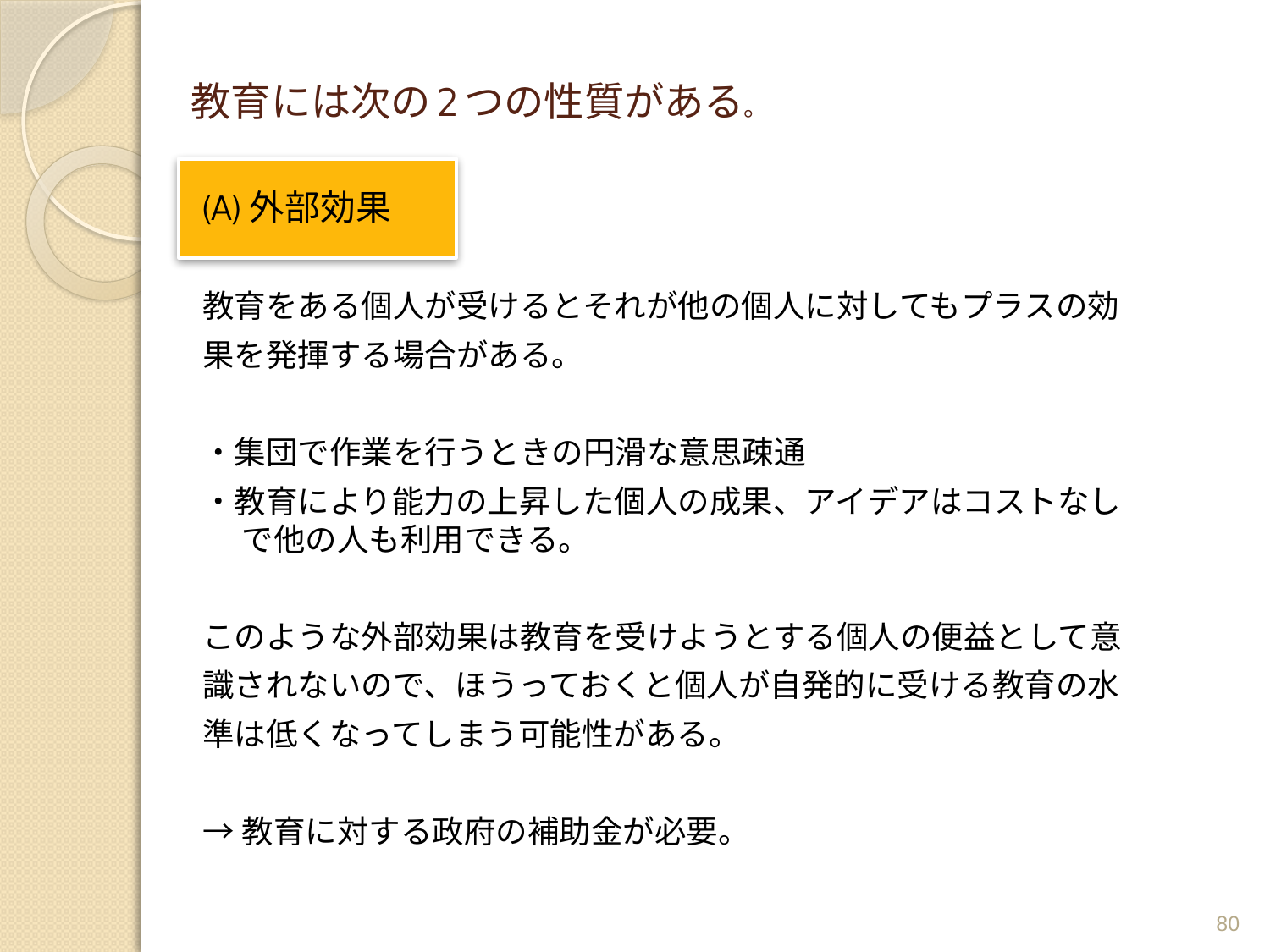

# 教育には次の2つの性質がある。

(A)外部効果

教育をある個人が受けるとそれが他の個人に対してもプラスの効
果を発揮する場合がある。

・集団で作業を行うときの円滑な意思疎通
・教育により能力の上昇した個人の成果、アイデアはコストなしで他の人も利用できる。

このような外部効果は教育を受けようとする個人の便益として意
識されないので、ほうっておくと個人が自発的に受ける教育の水
準は低くなってしまう可能性がある。

→教育に対する政府の補助金が必要。
80